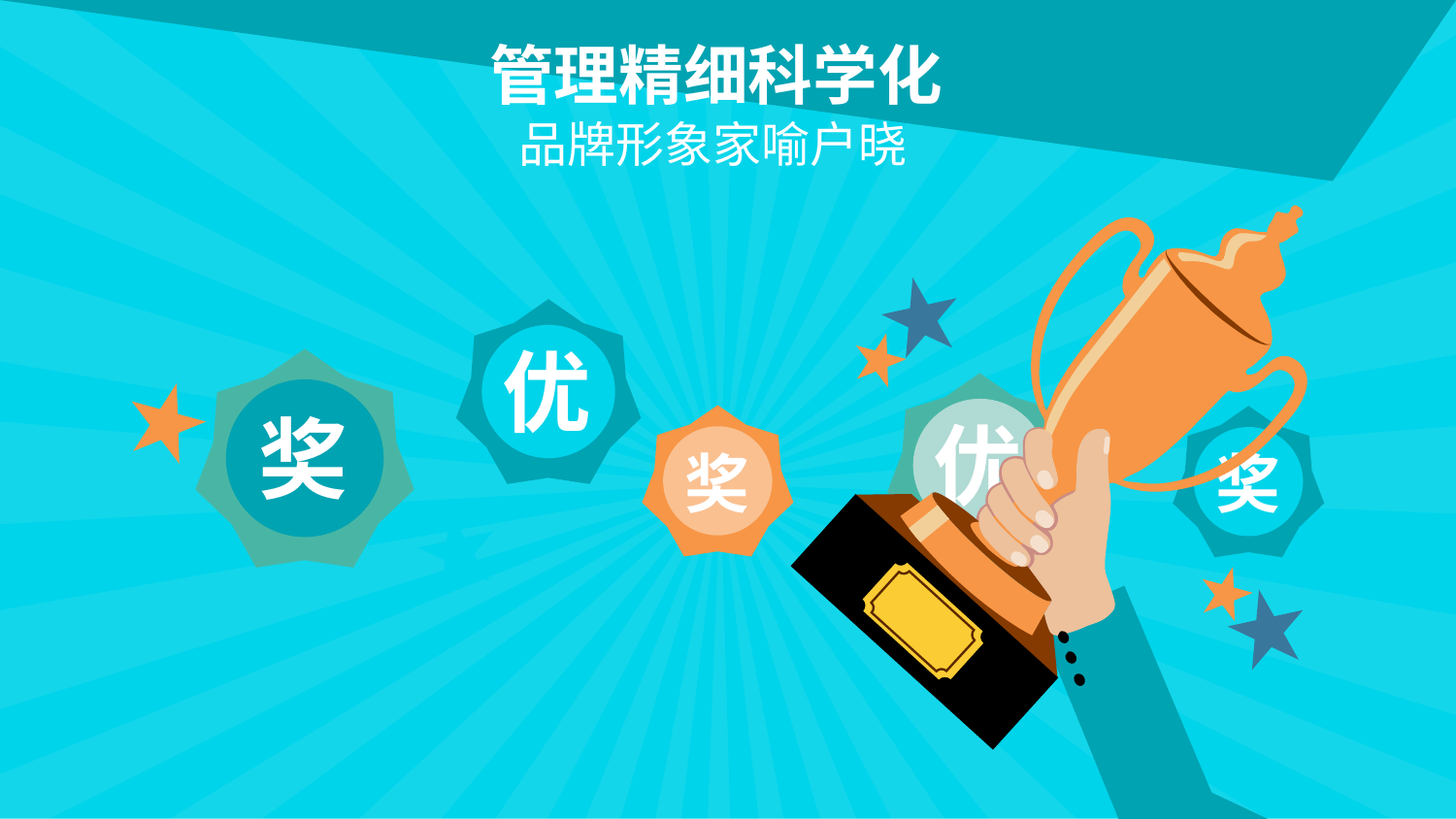

管理精细科学化
品牌形象家喻户晓

优

奖

优

奖
奖